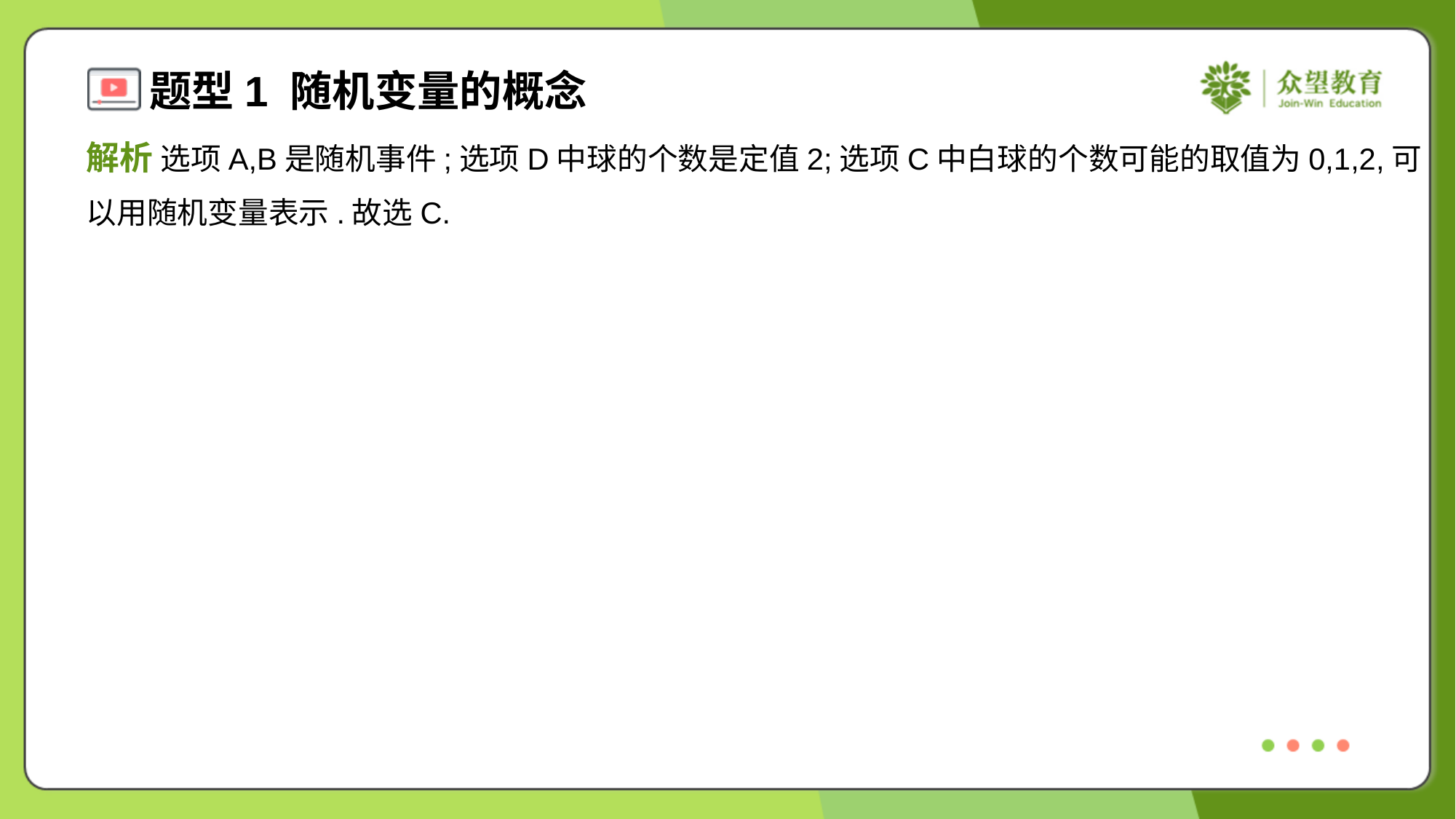

解析 选项A,B是随机事件;选项D中球的个数是定值2;选项C中白球的个数可能的取值为0,1,2,可
以用随机变量表示.故选C.